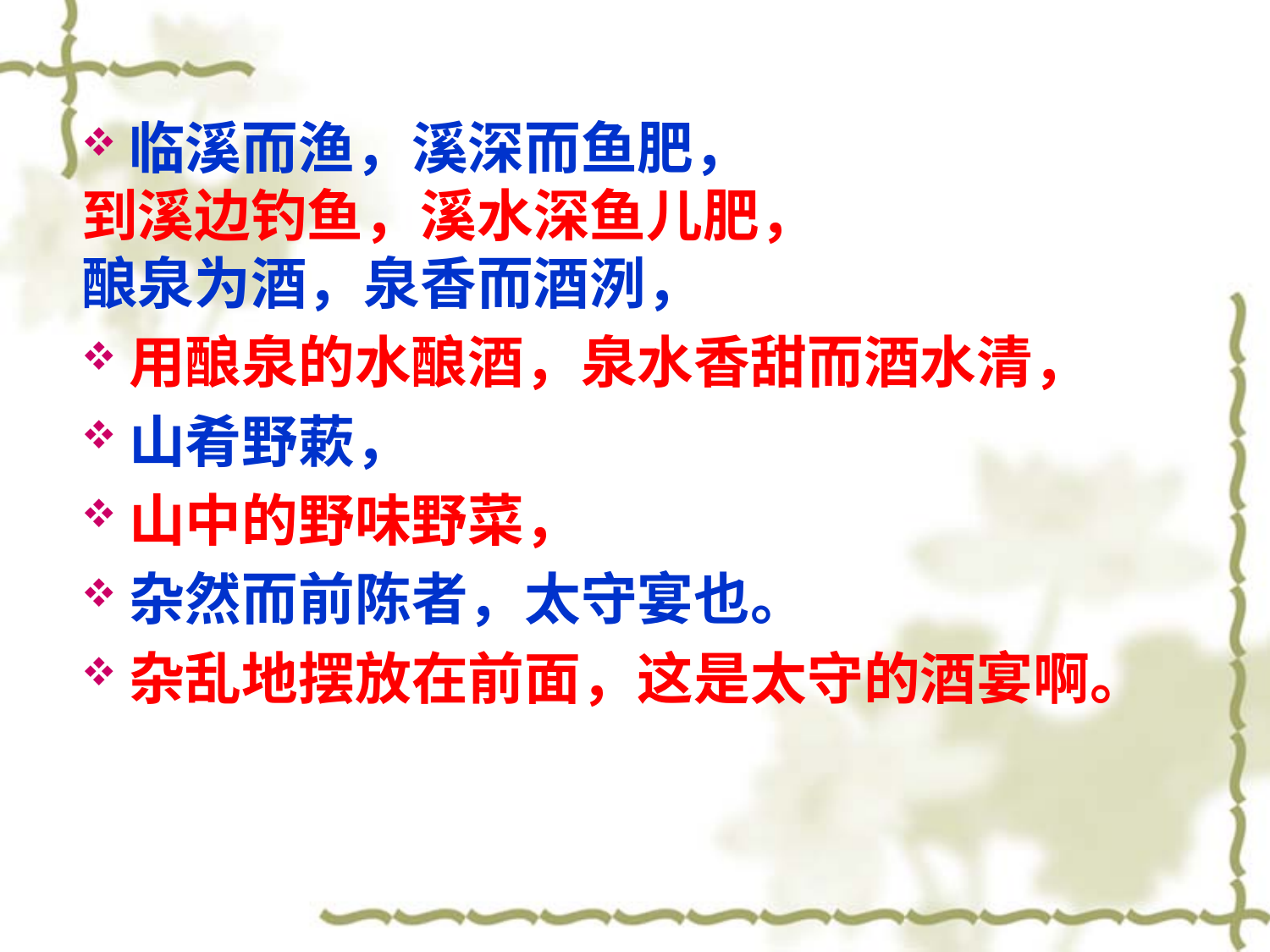

临溪而渔，溪深而鱼肥，
到溪边钓鱼，溪水深鱼儿肥，
酿泉为酒，泉香而酒洌，
用酿泉的水酿酒，泉水香甜而酒水清，
山肴野蔌，
山中的野味野菜，
杂然而前陈者，太守宴也。
杂乱地摆放在前面，这是太守的酒宴啊。